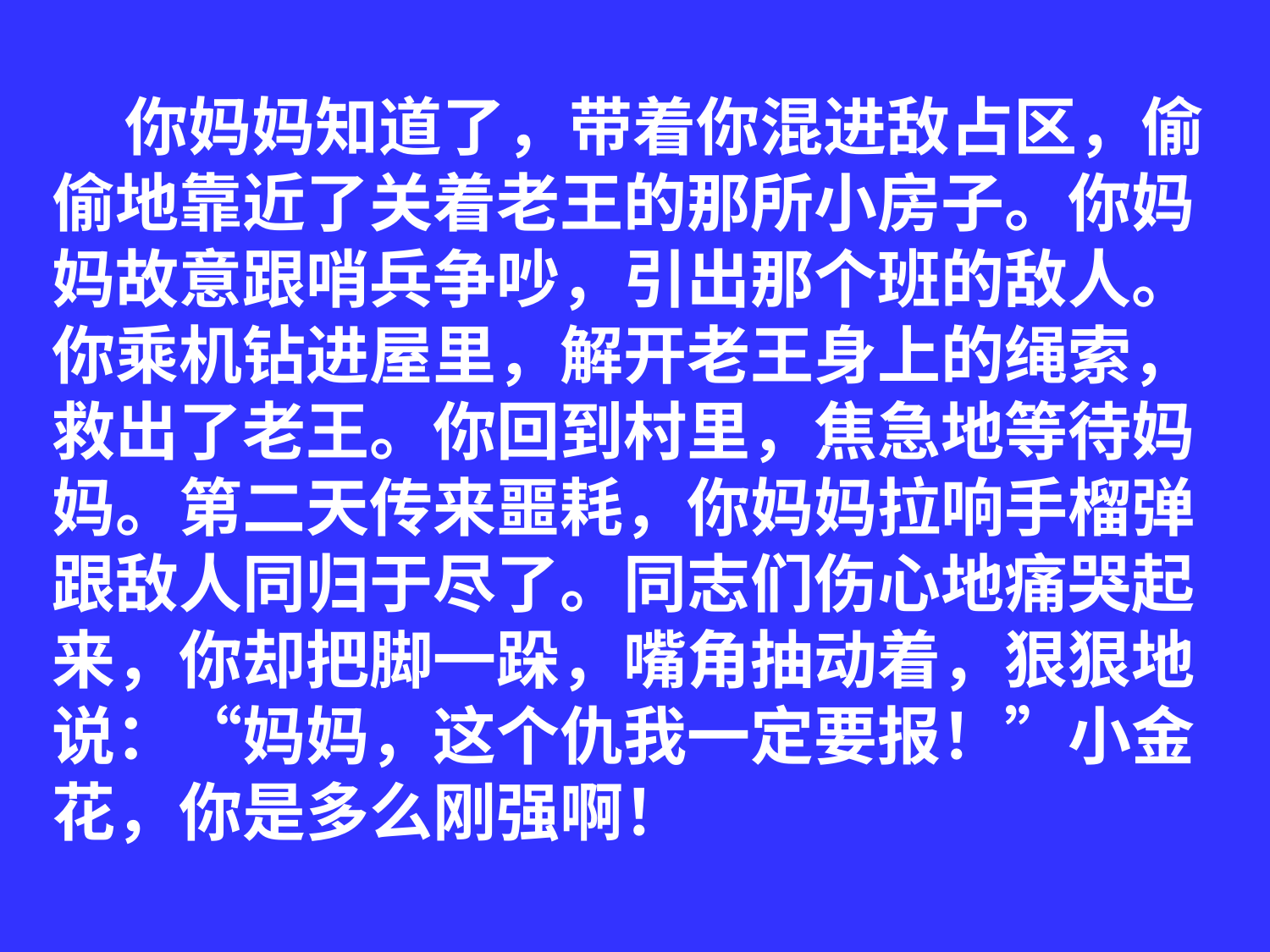

你妈妈知道了，带着你混进敌占区，偷偷地靠近了关着老王的那所小房子。你妈妈故意跟哨兵争吵，引出那个班的敌人。你乘机钻进屋里，解开老王身上的绳索，救出了老王。你回到村里，焦急地等待妈妈。第二天传来噩耗，你妈妈拉响手榴弹跟敌人同归于尽了。同志们伤心地痛哭起来，你却把脚一跺，嘴角抽动着，狠狠地说：“妈妈，这个仇我一定要报！”小金花，你是多么刚强啊！